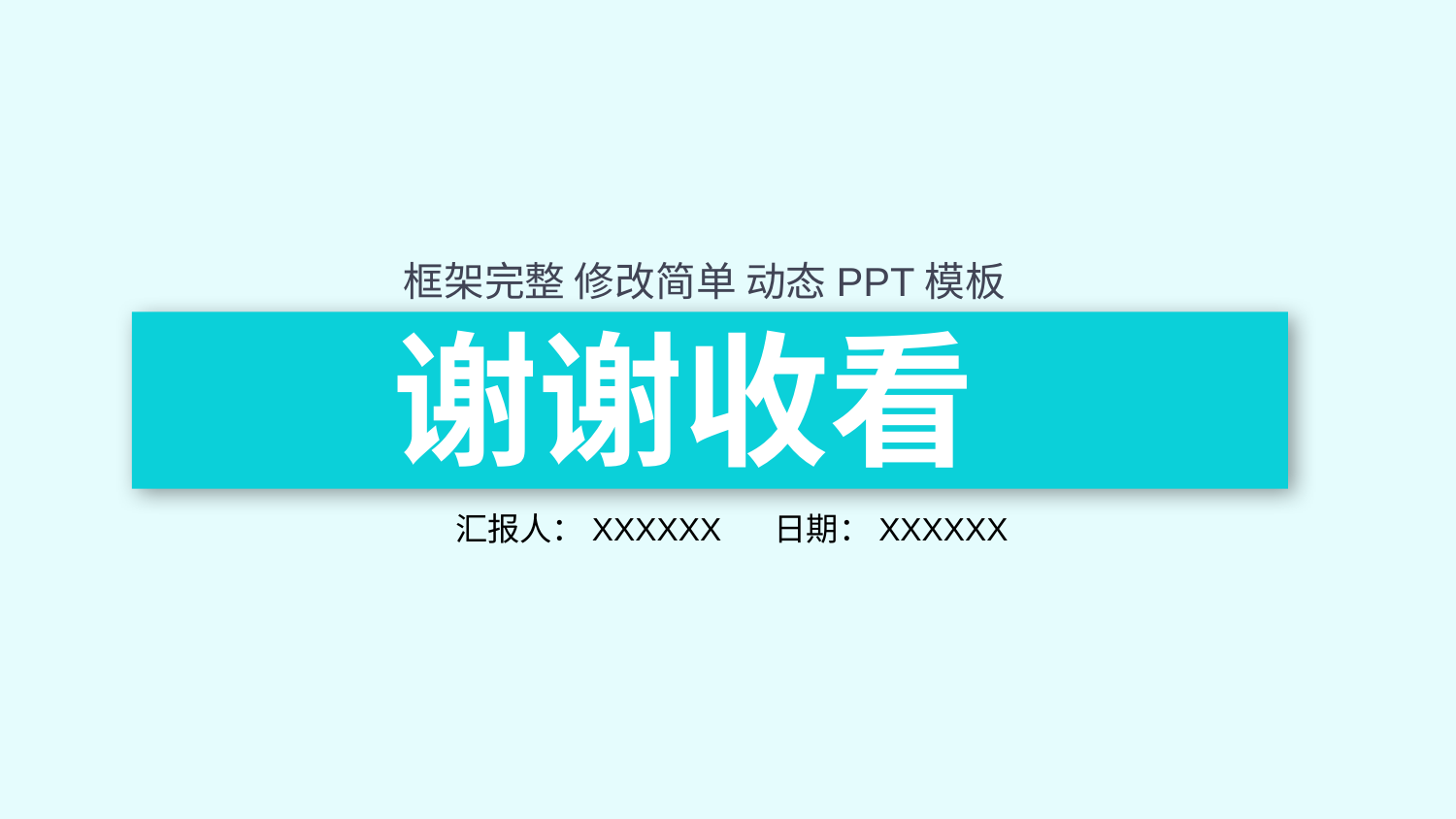

框架完整 修改简单 动态PPT模板
谢谢收看

汇报人：XXXXXX     日期：XXXXXX
延时符